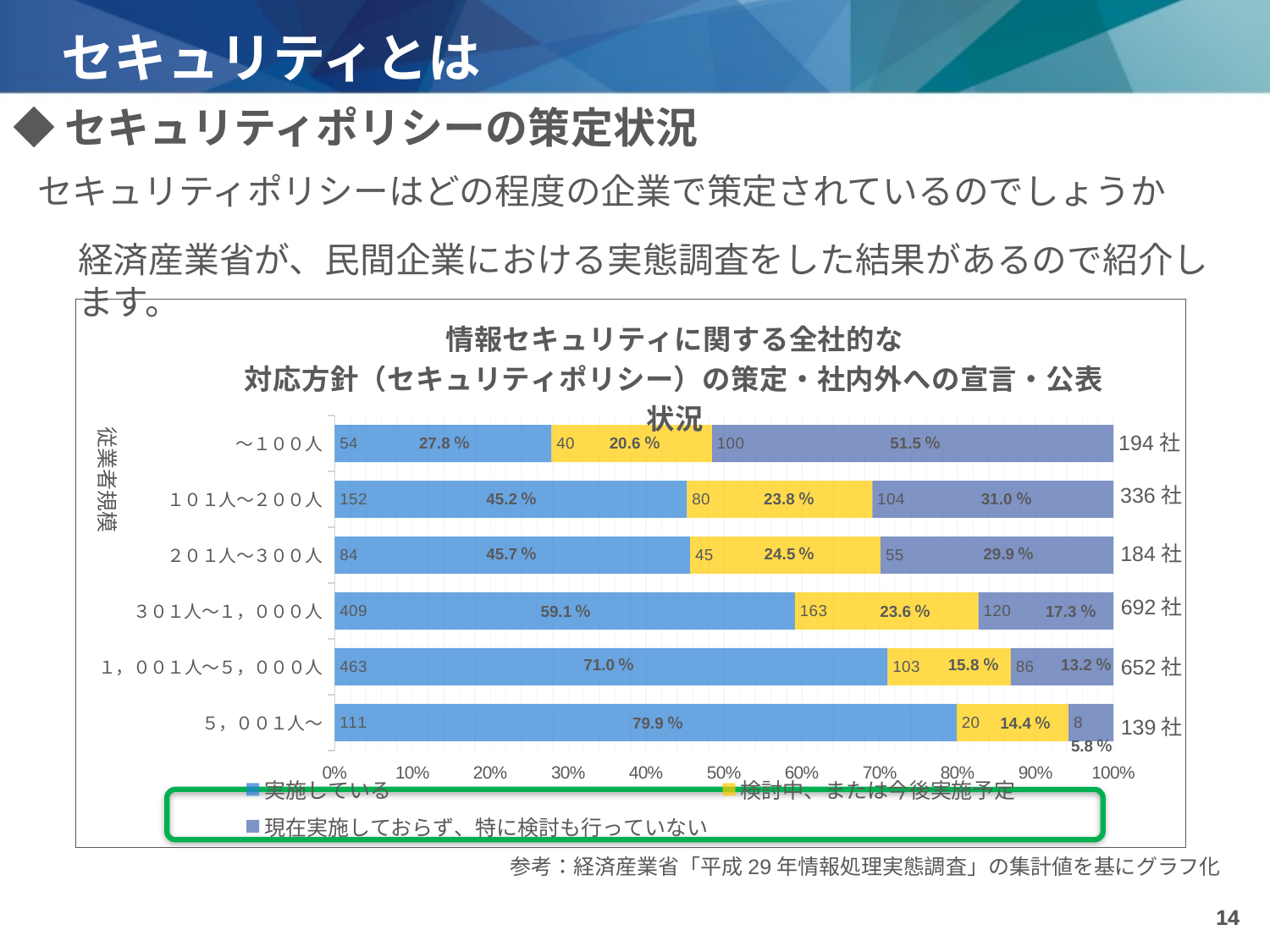

# セキュリティとは
◆セキュリティポリシーの策定状況
セキュリティポリシーはどの程度の企業で策定されているのでしょうか
経済産業省が、民間企業における実態調査をした結果があるので紹介します。

### Chart: 情報セキュリティに関する全社的な 対応方針（セキュリティポリシー）の策定・社内外への宣言・公表状況

| Category | 実施している | 検討中、または今後実施予定 | 現在実施しておらず、特に検討も行っていない |
|---|---|---|---|
| ５，００１人～ | 111.0 | 20.0 | 8.0 |
| １，００１人～５，０００人 | 463.0 | 103.0 | 86.0 |
| ３０１人～１，０００人 | 409.0 | 163.0 | 120.0 |
| ２０１人～３００人 | 84.0 | 45.0 | 55.0 |
| １０１人～２００人 | 152.0 | 80.0 | 104.0 |
| ～１００人 | 54.0 | 40.0 | 100.0 |
従業者規模
194社
27.8％
20.6％
51.5％
336社
45.2％
23.8％
31.0％
184社
45.7％
24.5％
29.9％
692社
59.1％
23.6％
17.3％
652社
71.0％
15.8％
13.2％
79.9％
14.4％
139社
5.8％

参考：経済産業省「平成29年情報処理実態調査」の集計値を基にグラフ化